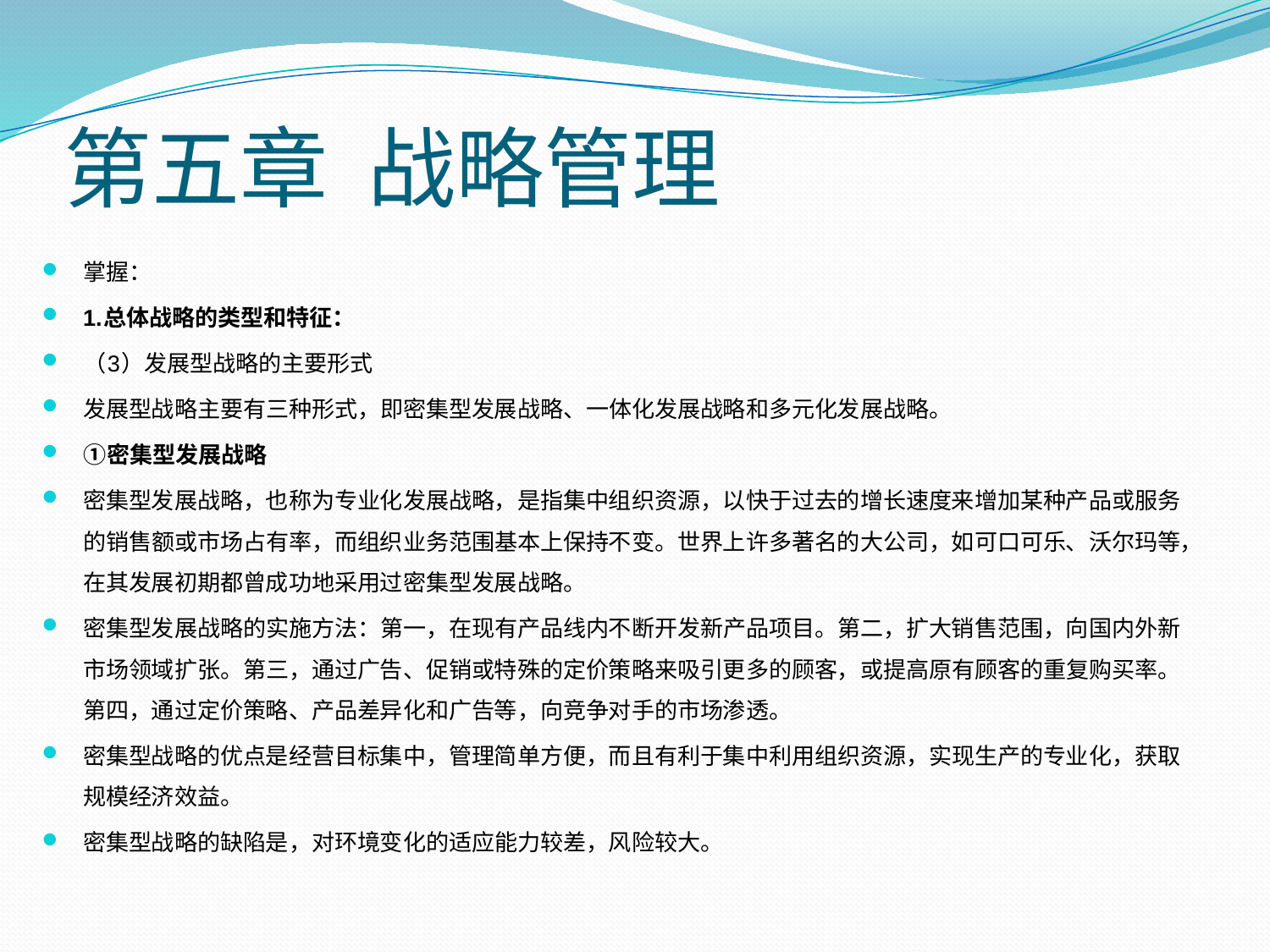

# 第五章  战略管理
掌握：
1.总体战略的类型和特征：
（3）发展型战略的主要形式
发展型战略主要有三种形式，即密集型发展战略、一体化发展战略和多元化发展战略。
①密集型发展战略
密集型发展战略，也称为专业化发展战略，是指集中组织资源，以快于过去的增长速度来增加某种产品或服务的销售额或市场占有率，而组织业务范围基本上保持不变。世界上许多著名的大公司，如可口可乐、沃尔玛等，在其发展初期都曾成功地采用过密集型发展战略。
密集型发展战略的实施方法：第一，在现有产品线内不断开发新产品项目。第二，扩大销售范围，向国内外新市场领域扩张。第三，通过广告、促销或特殊的定价策略来吸引更多的顾客，或提高原有顾客的重复购买率。第四，通过定价策略、产品差异化和广告等，向竞争对手的市场渗透。
密集型战略的优点是经营目标集中，管理简单方便，而且有利于集中利用组织资源，实现生产的专业化，获取规模经济效益。
密集型战略的缺陷是，对环境变化的适应能力较差，风险较大。